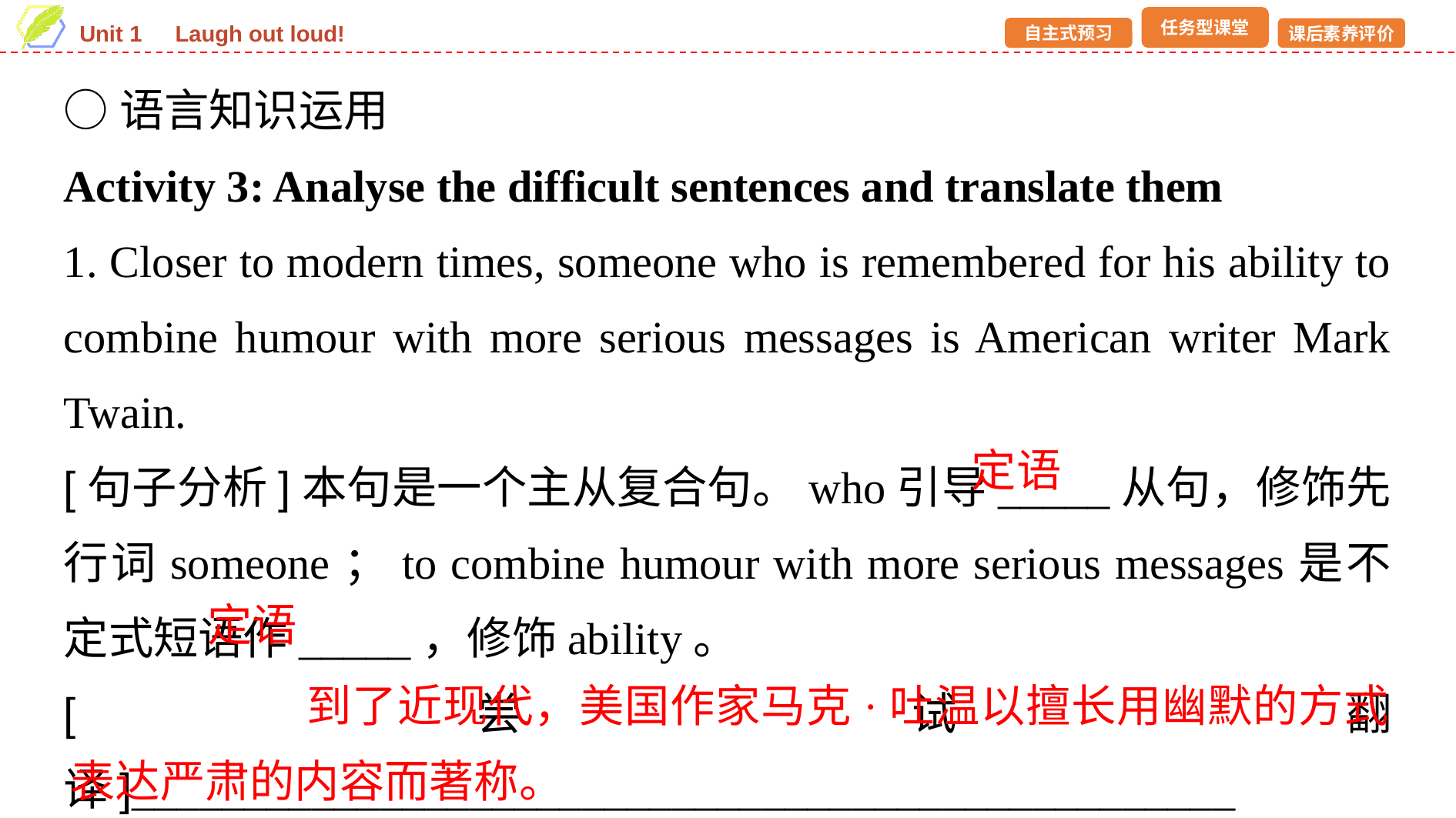

○语言知识运用
Activity 3: Analyse the difficult sentences and translate them
1. Closer to modern times, someone who is remembered for his ability to combine humour with more serious messages is American writer Mark Twain.
[句子分析]本句是一个主从复合句。who引导_____从句，修饰先行词someone；to combine humour with more serious messages是不定式短语作_____，修饰ability。
[尝试翻译]_________________________________________________
_________________________
定语
定语
                     到了近现代，美国作家马克·吐温以擅长用幽默的方式表达严肃的内容而著称。